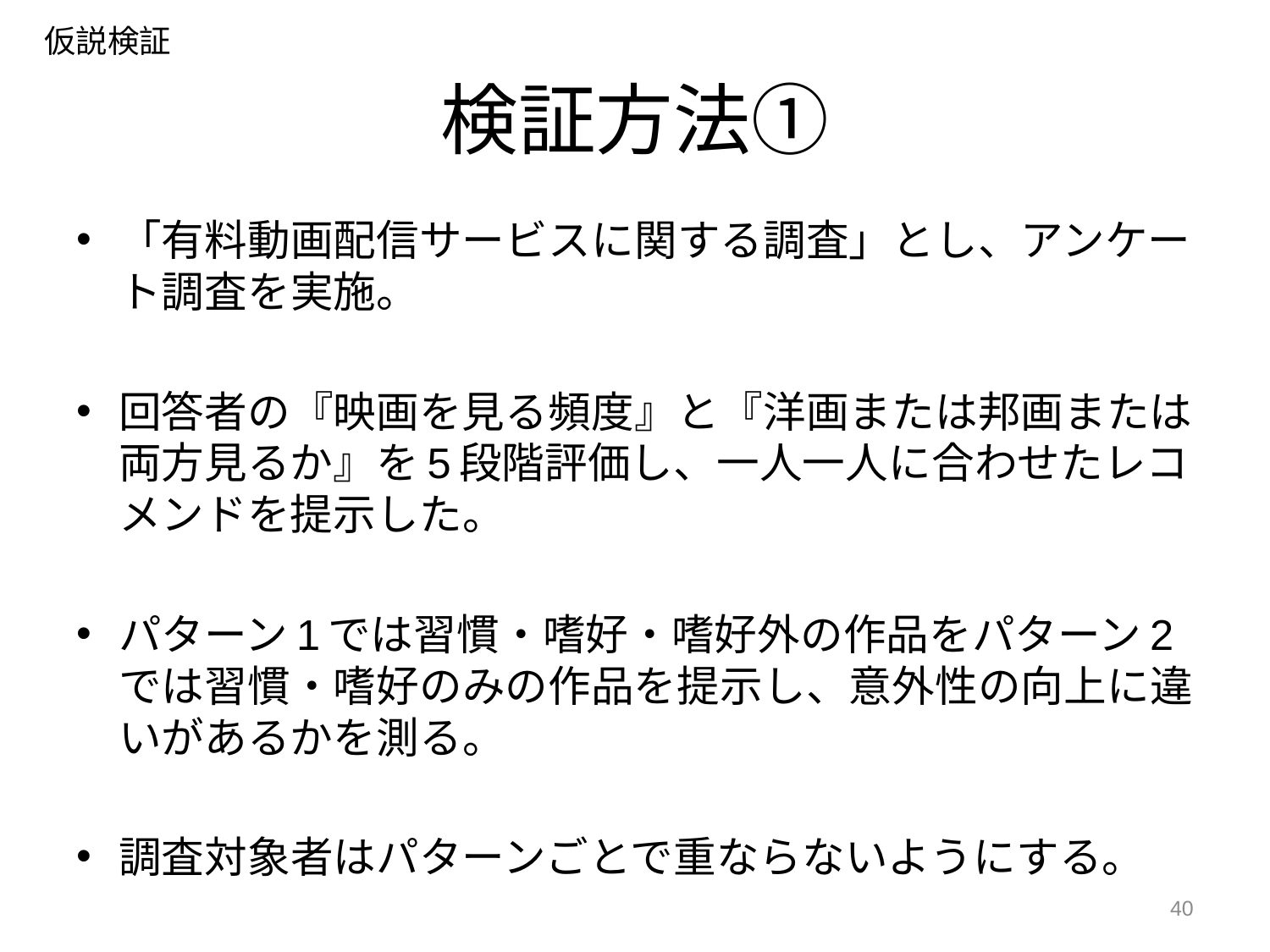

仮説検証
# 検証方法①
「有料動画配信サービスに関する調査」とし、アンケート調査を実施。

回答者の『映画を見る頻度』と『洋画または邦画または両方見るか』を5段階評価し、一人一人に合わせたレコメンドを提示した。

パターン1では習慣・嗜好・嗜好外の作品をパターン2では習慣・嗜好のみの作品を提示し、意外性の向上に違いがあるかを測る。

調査対象者はパターンごとで重ならないようにする。
40